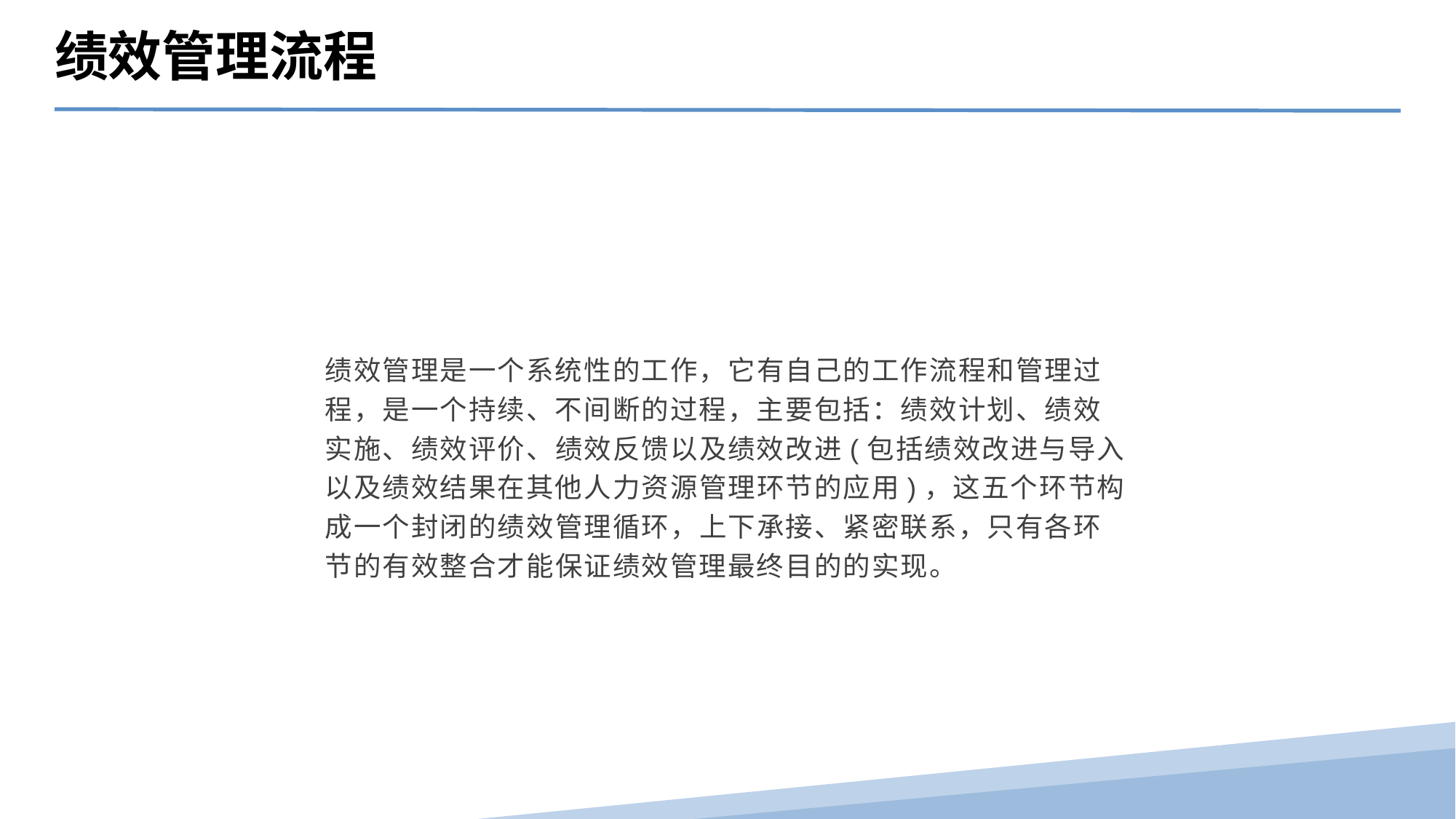

绩效管理流程
绩效管理是一个系统性的工作，它有自己的工作流程和管理过程，是一个持续、不间断的过程，主要包括：绩效计划、绩效实施、绩效评价、绩效反馈以及绩效改进(包括绩效改进与导入以及绩效结果在其他人力资源管理环节的应用)，这五个环节构成一个封闭的绩效管理循环，上下承接、紧密联系，只有各环节的有效整合才能保证绩效管理最终目的的实现。